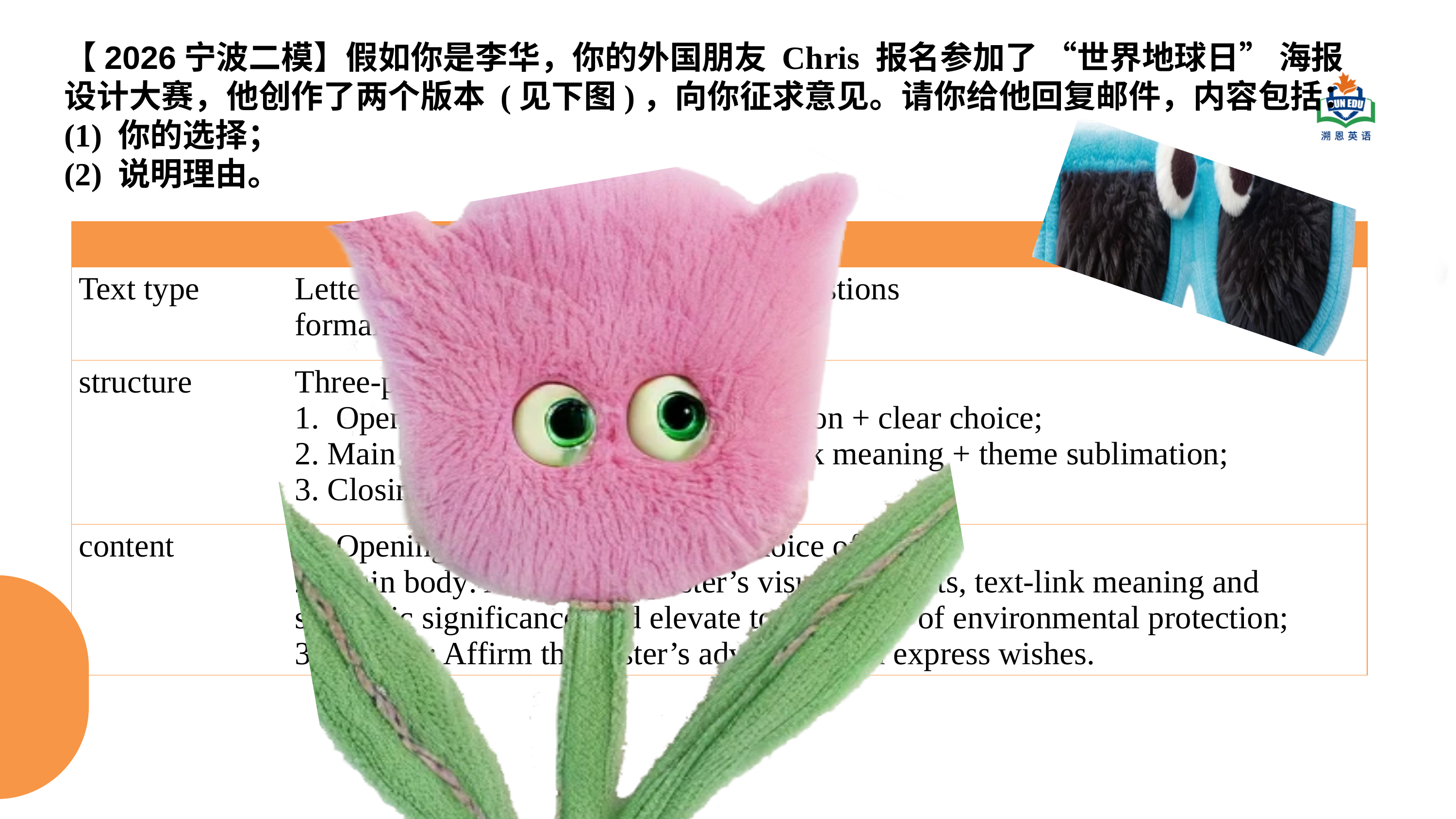

【2026宁波二模】假如你是李华，你的外国朋友 Chris 报名参加了 “世界地球日” 海报设计大赛，他创作了两个版本 (见下图)，向你征求意见。请你给他回复邮件，内容包括：
(1) 你的选择；
(2) 说明理由。

|  |  |
| --- | --- |
| Text type | Letter (email)→ a letter for giving suggestions formal and polite (tone) |
| structure | Three-paragraph structure Opening: Greeting + topic introduction + clear choice; 2. Main body: Visual analysis + text-link meaning + theme sublimation; 3. Closing: Summary + good wishes. |
| content | Opening: Greet and clarify the choice of poster; 2. Main body: Analyze the poster’s visual elements, text-link meaning and symbolic significance, and elevate to the theme of environmental protection; 3. Closing: Affirm the poster’s advantage and express wishes. |